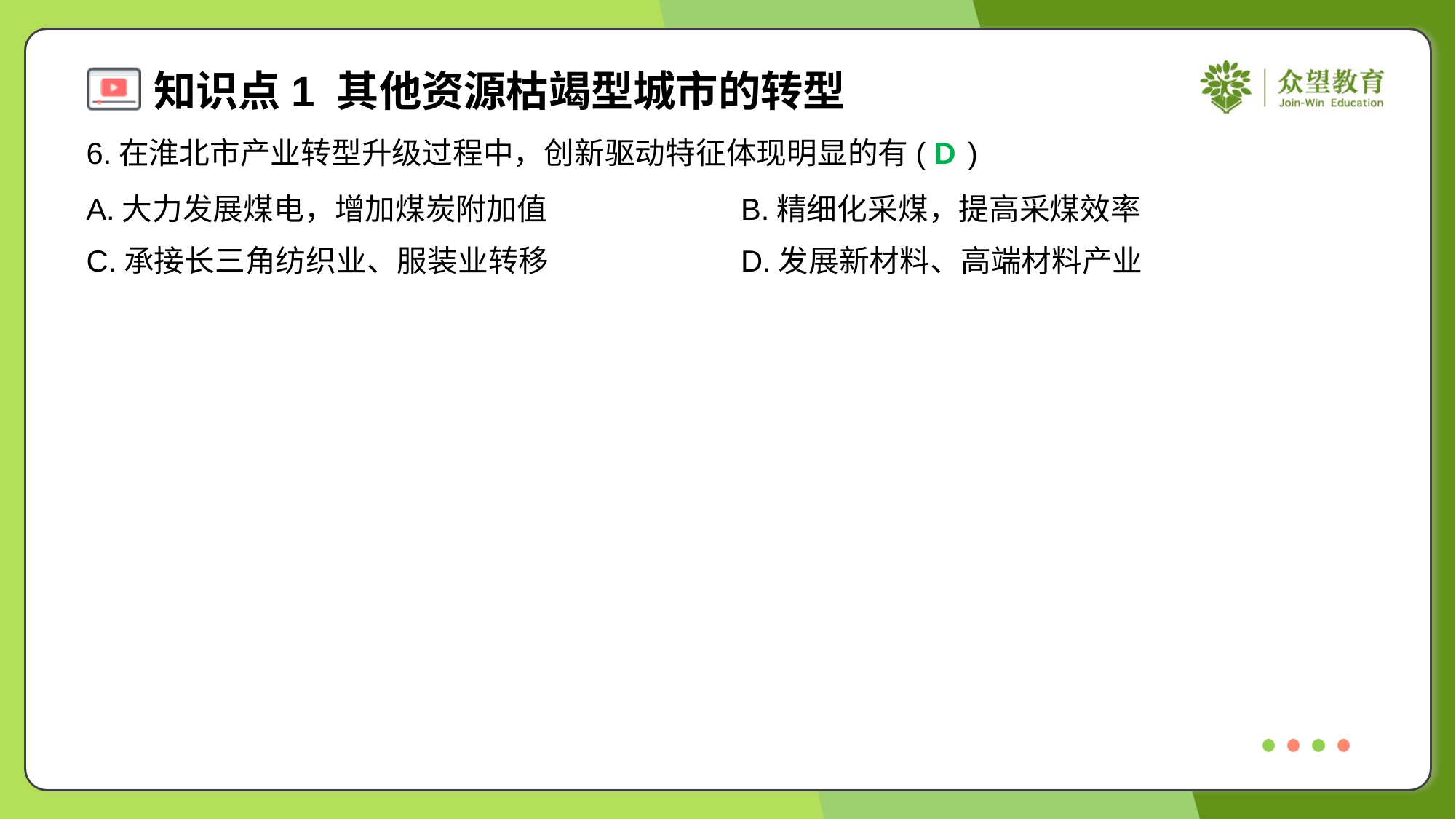

6.在淮北市产业转型升级过程中，创新驱动特征体现明显的有(     )
D
A.大力发展煤电，增加煤炭附加值	B.精细化采煤，提高采煤效率
C.承接长三角纺织业、服装业转移	D.发展新材料、高端材料产业